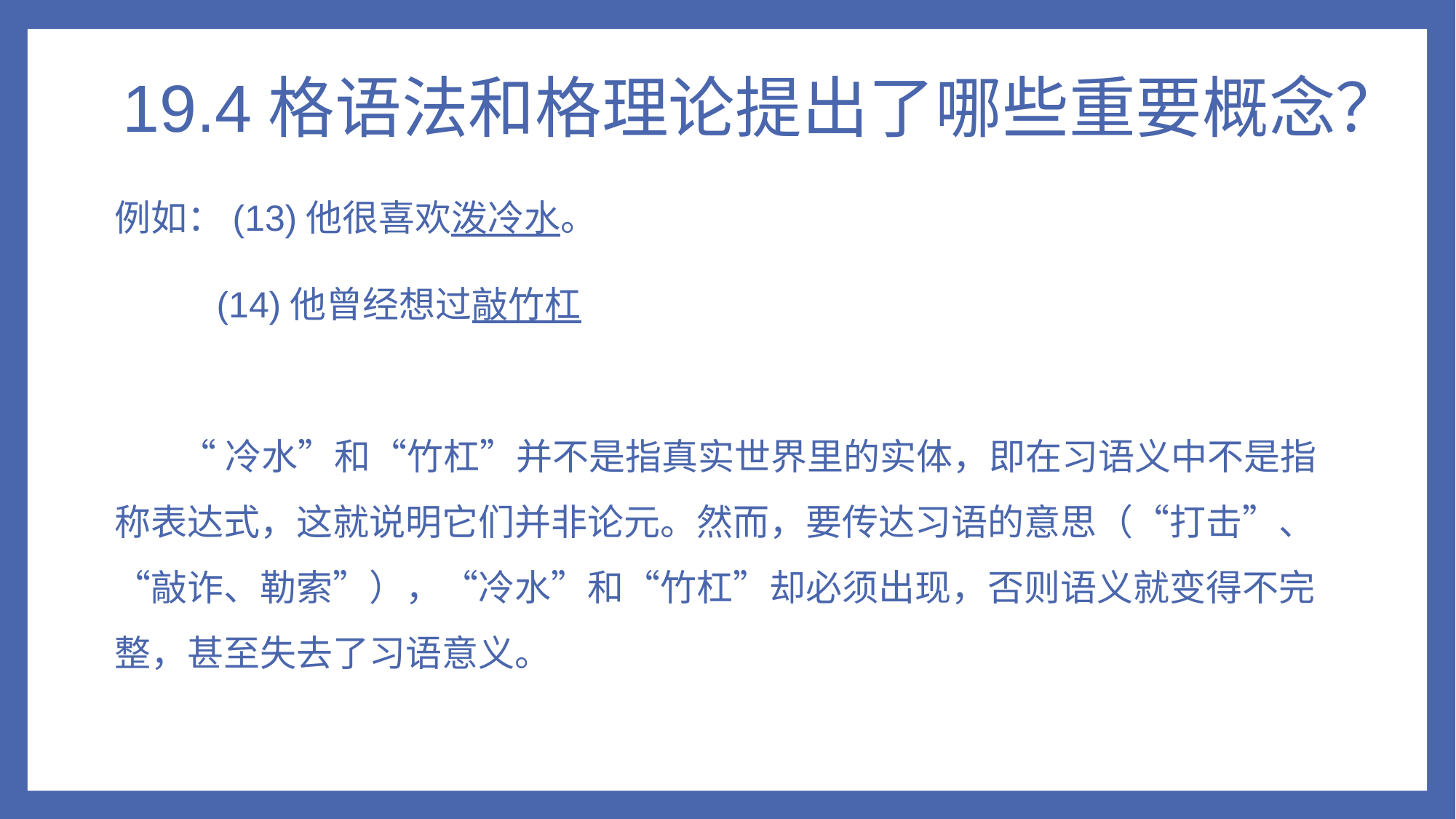

# 19.4格语法和格理论提出了哪些重要概念？
例如：(13)他很喜欢泼冷水。
          (14)他曾经想过敲竹杠
        “冷水”和“竹杠”并不是指真实世界里的实体，即在习语义中不是指称表达式，这就说明它们并非论元。然而，要传达习语的意思（“打击”、“敲诈、勒索”），“冷水”和“竹杠”却必须出现，否则语义就变得不完整，甚至失去了习语意义。